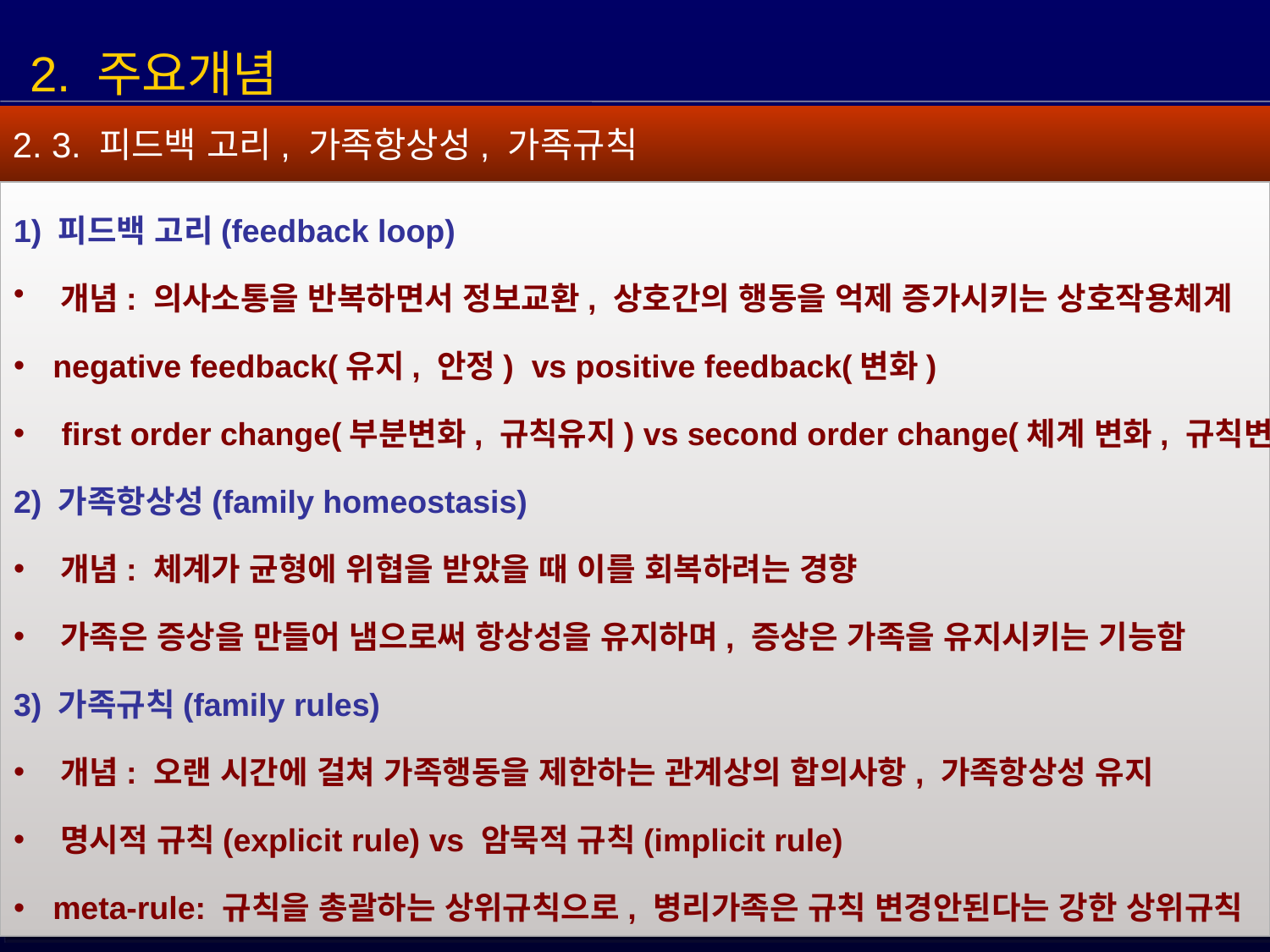

2. 주요개념

2. 3. 피드백 고리, 가족항상성, 가족규칙
1) 피드백 고리(feedback loop)
 개념: 의사소통을 반복하면서 정보교환, 상호간의 행동을 억제 증가시키는 상호작용체계
 negative feedback(유지, 안정)  vs positive feedback(변화)
  first order change(부분변화, 규칙유지) vs second order change(체계 변화, 규칙변화)
2) 가족항상성(family homeostasis)
 개념: 체계가 균형에 위협을 받았을 때 이를 회복하려는 경향
 가족은 증상을 만들어 냄으로써 항상성을 유지하며, 증상은 가족을 유지시키는 기능함
3) 가족규칙(family rules)
 개념: 오랜 시간에 걸쳐 가족행동을 제한하는 관계상의 합의사항, 가족항상성 유지
 명시적 규칙(explicit rule) vs 암묵적 규칙(implicit rule)
 meta-rule: 규칙을 총괄하는 상위규칙으로, 병리가족은 규칙 변경안된다는 강한 상위규칙